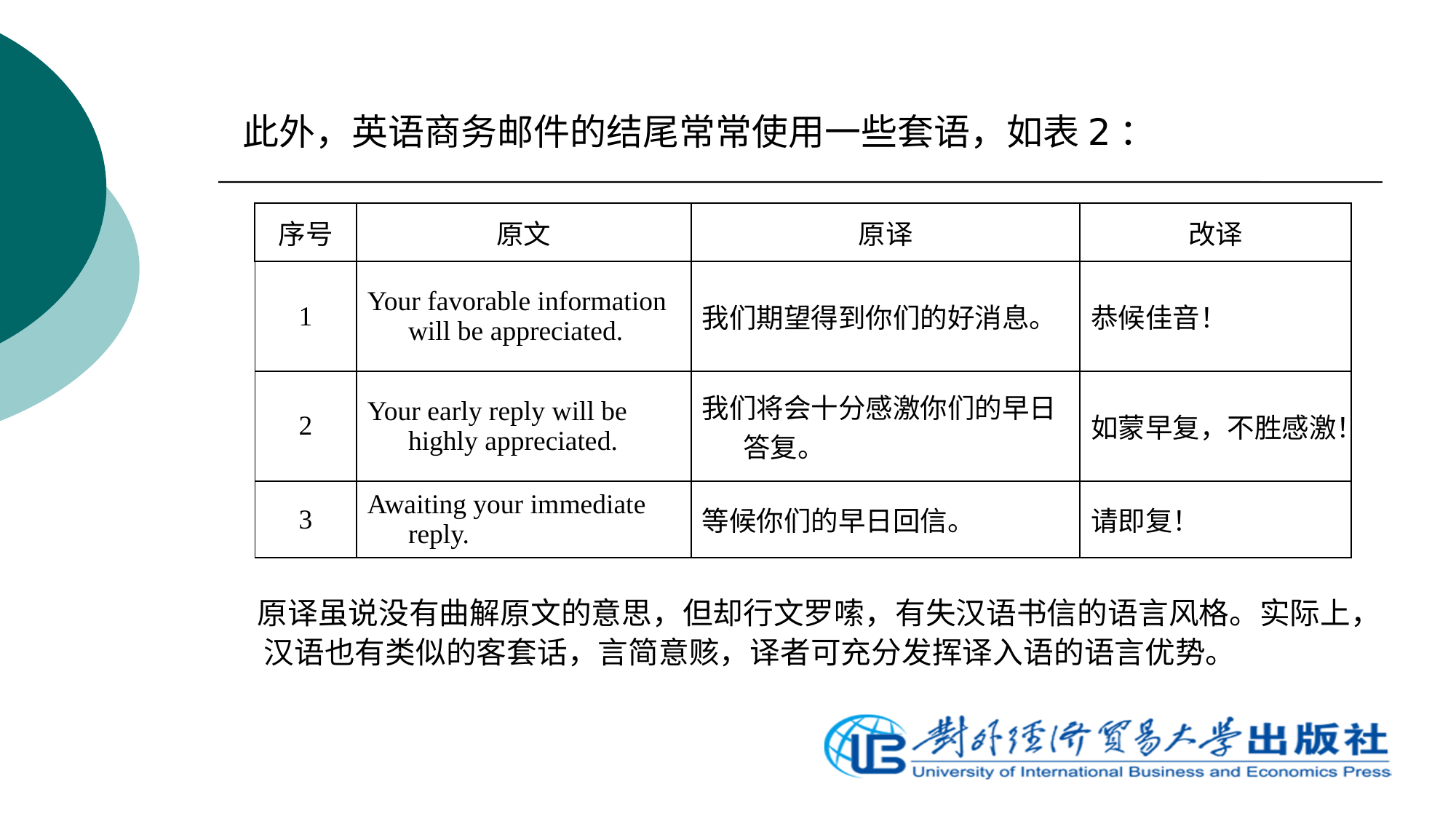

此外，英语商务邮件的结尾常常使用一些套语，如表2：

    原译虽说没有曲解原文的意思，但却行文罗嗦，有失汉语书信的语言风格。实际上，汉语也有类似的客套话，言简意赅，译者可充分发挥译入语的语言优势。
| 序号 | 原文 | 原译 | 改译 |
| --- | --- | --- | --- |
| 1 | Your favorable information will be appreciated. | 我们期望得到你们的好消息。 | 恭候佳音！ |
| 2 | Your early reply will be highly appreciated. | 我们将会十分感激你们的早日答复。 | 如蒙早复，不胜感激！ |
| 3 | Awaiting your immediate reply. | 等候你们的早日回信。 | 请即复！ |